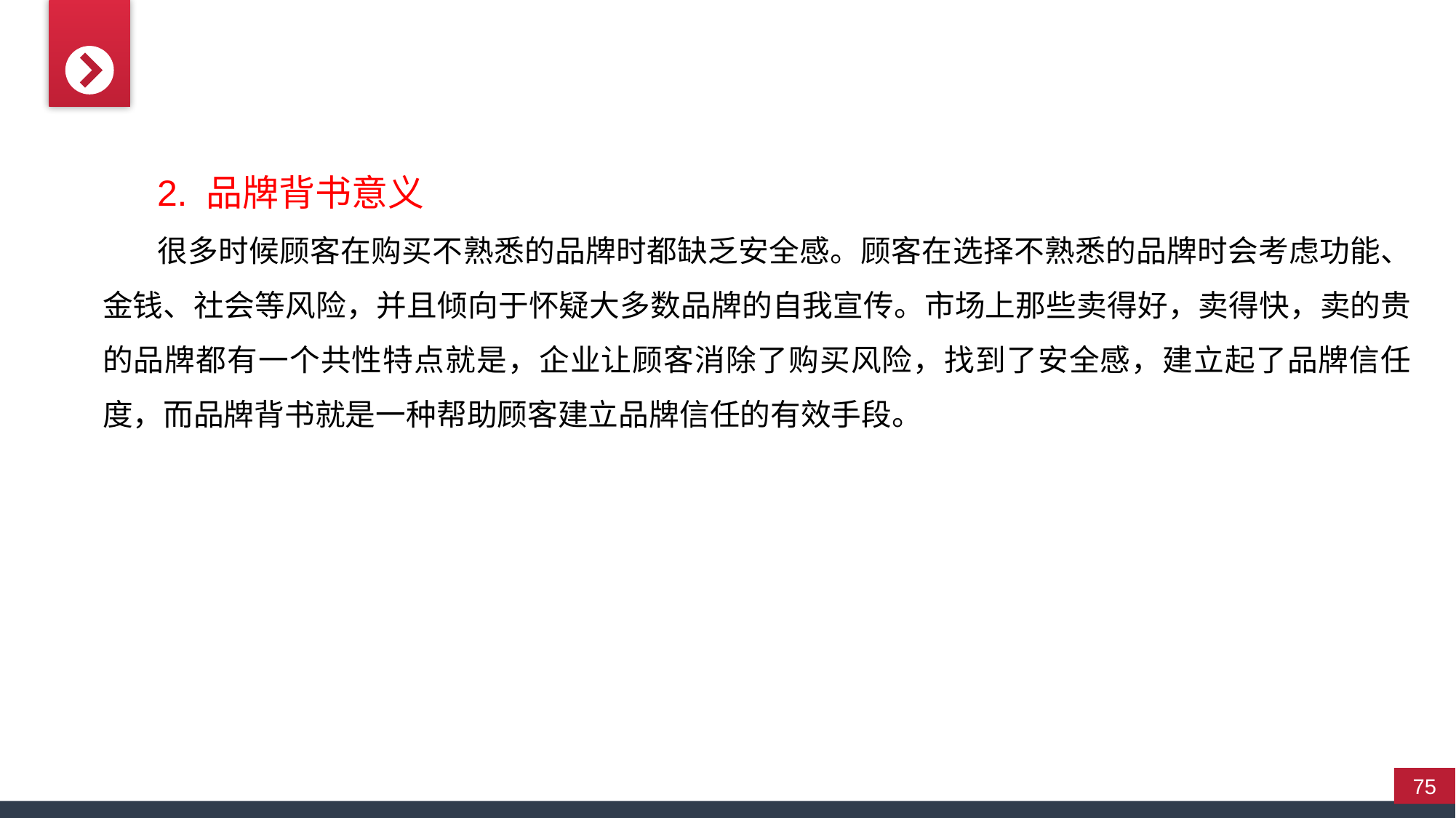

2. 品牌背书意义
很多时候顾客在购买不熟悉的品牌时都缺乏安全感。顾客在选择不熟悉的品牌时会考虑功能、金钱、社会等风险，并且倾向于怀疑大多数品牌的自我宣传。市场上那些卖得好，卖得快，卖的贵的品牌都有一个共性特点就是，企业让顾客消除了购买风险，找到了安全感，建立起了品牌信任度，而品牌背书就是一种帮助顾客建立品牌信任的有效手段。